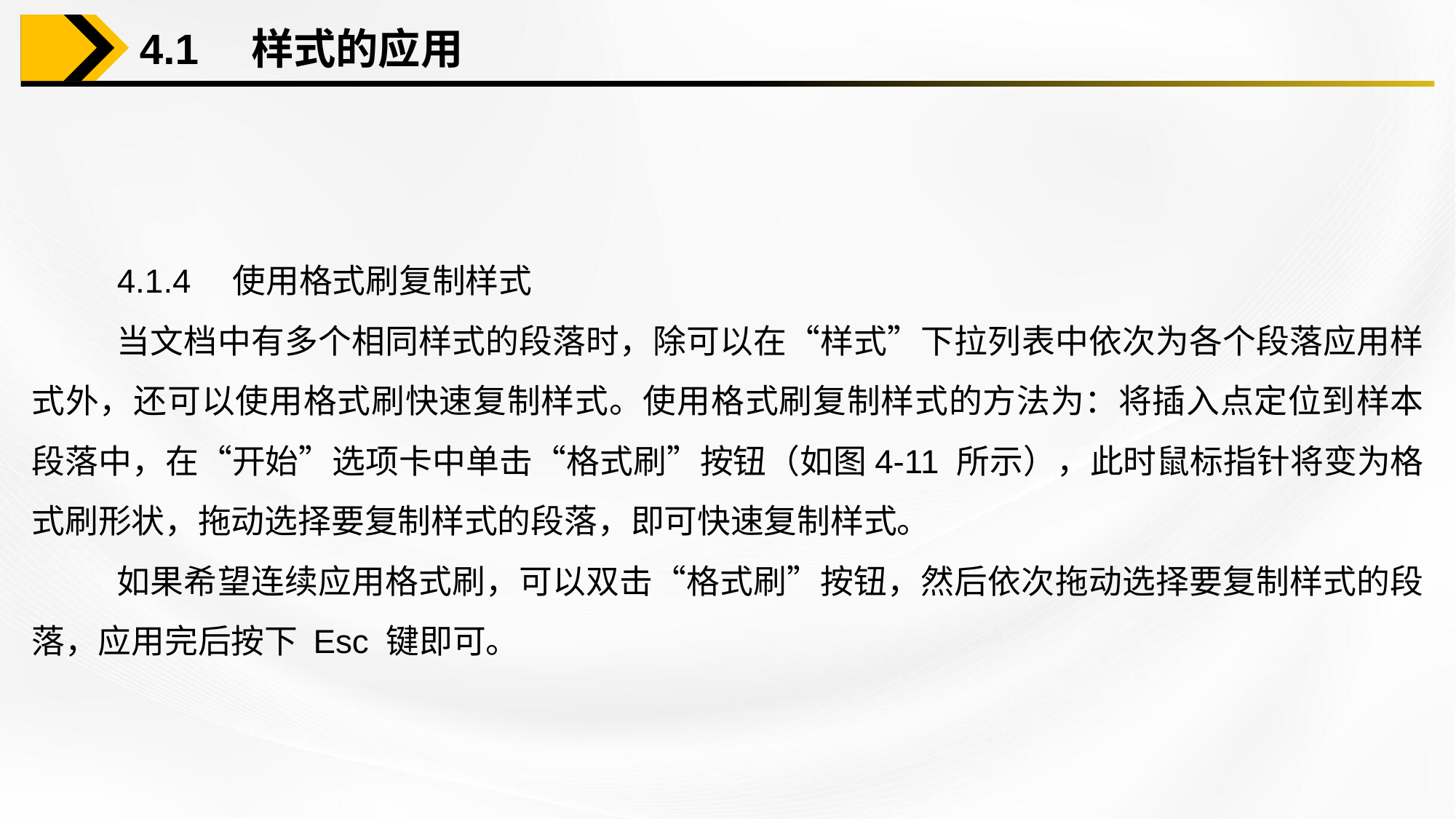

4.1　样式的应用
4.1.4　使用格式刷复制样式
当文档中有多个相同样式的段落时，除可以在“样式”下拉列表中依次为各个段落应用样式外，还可以使用格式刷快速复制样式。使用格式刷复制样式的方法为：将插入点定位到样本段落中，在“开始”选项卡中单击“格式刷”按钮（如图4-11 所示），此时鼠标指针将变为格式刷形状，拖动选择要复制样式的段落，即可快速复制样式。
如果希望连续应用格式刷，可以双击“格式刷”按钮，然后依次拖动选择要复制样式的段落，应用完后按下 Esc 键即可。